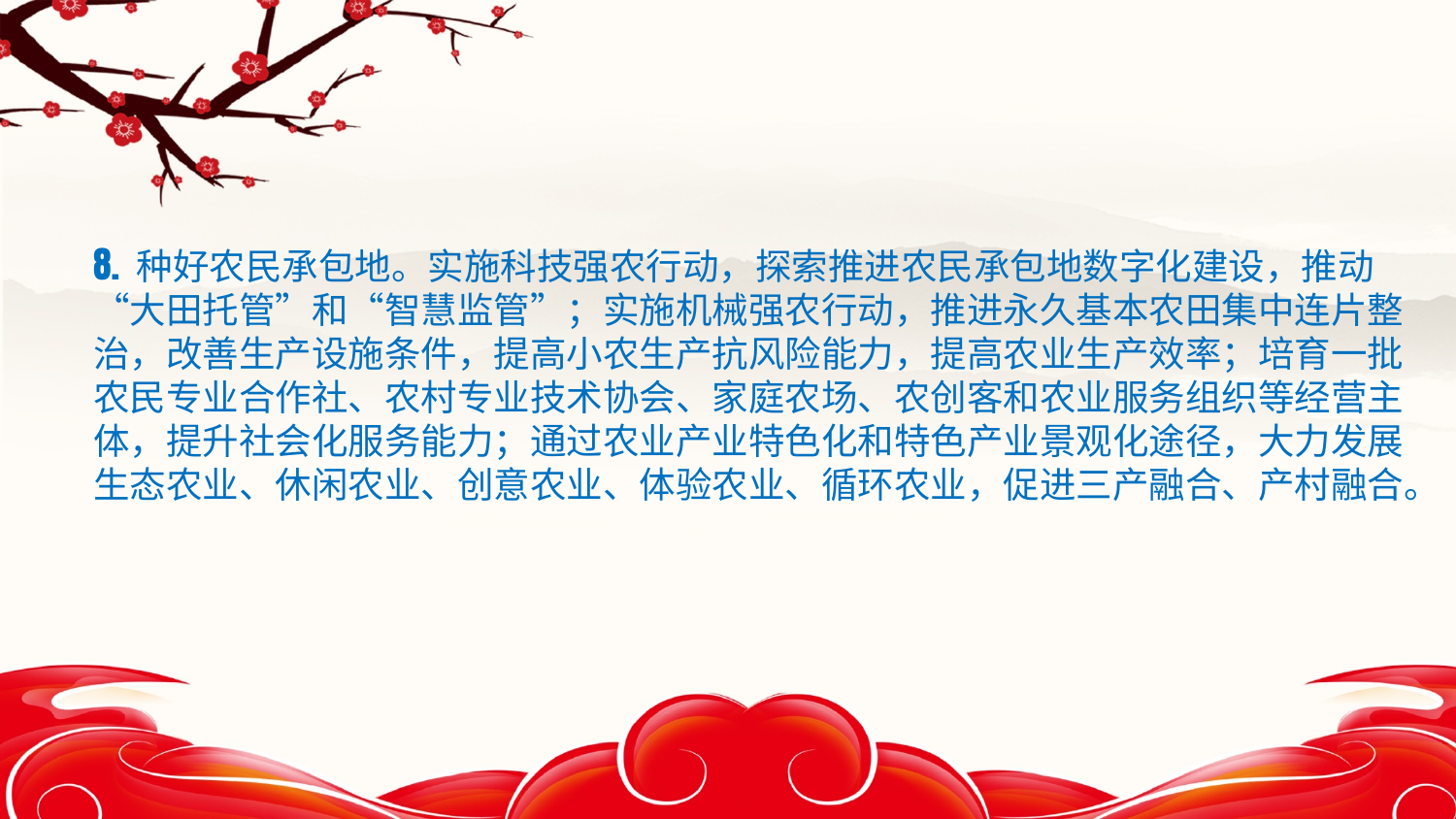

8. 种好农民承包地。实施科技强农行动，探索推进农民承包地数字化建设，推动“大田托管”和“智慧监管”；实施机械强农行动，推进永久基本农田集中连片整治，改善生产设施条件，提高小农生产抗风险能力，提高农业生产效率；培育一批农民专业合作社、农村专业技术协会、家庭农场、农创客和农业服务组织等经营主体，提升社会化服务能力；通过农业产业特色化和特色产业景观化途径，大力发展生态农业、休闲农业、创意农业、体验农业、循环农业，促进三产融合、产村融合。